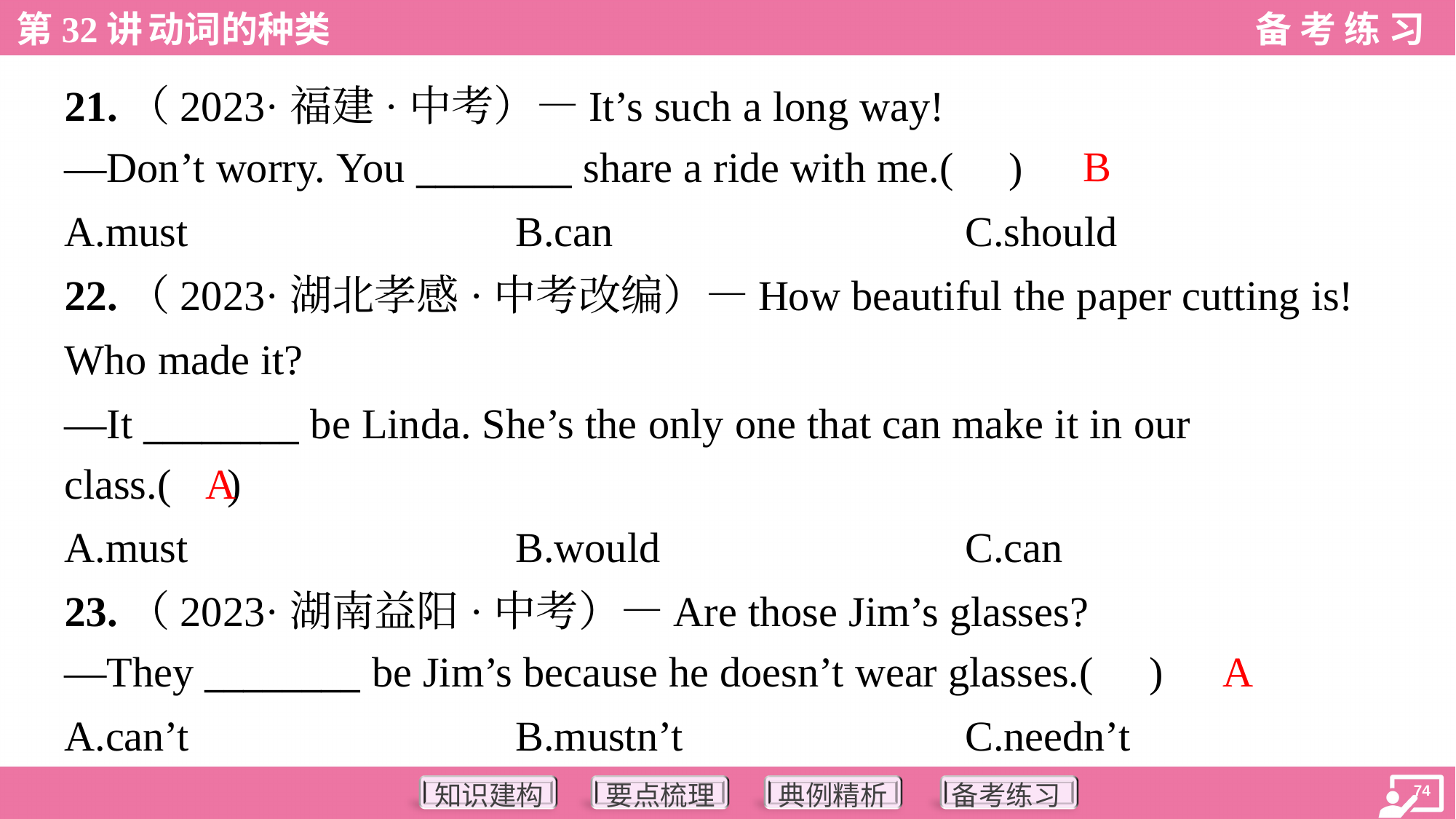

21.（2023·福建·中考）—It’s such a long way!
—Don’t worry. You ________ share a ride with me.(     )
B
A.must	B.can	C.should
22.（2023·湖北孝感·中考改编）—How beautiful the paper cutting is!
Who made it?
—It ________ be Linda. She’s the only one that can make it in our
class.(     )
A
A.must	B.would	C.can
23.（2023·湖南益阳·中考）—Are those Jim’s glasses?
—They ________ be Jim’s because he doesn’t wear glasses.(     )
A
A.can’t	B.mustn’t	C.needn’t